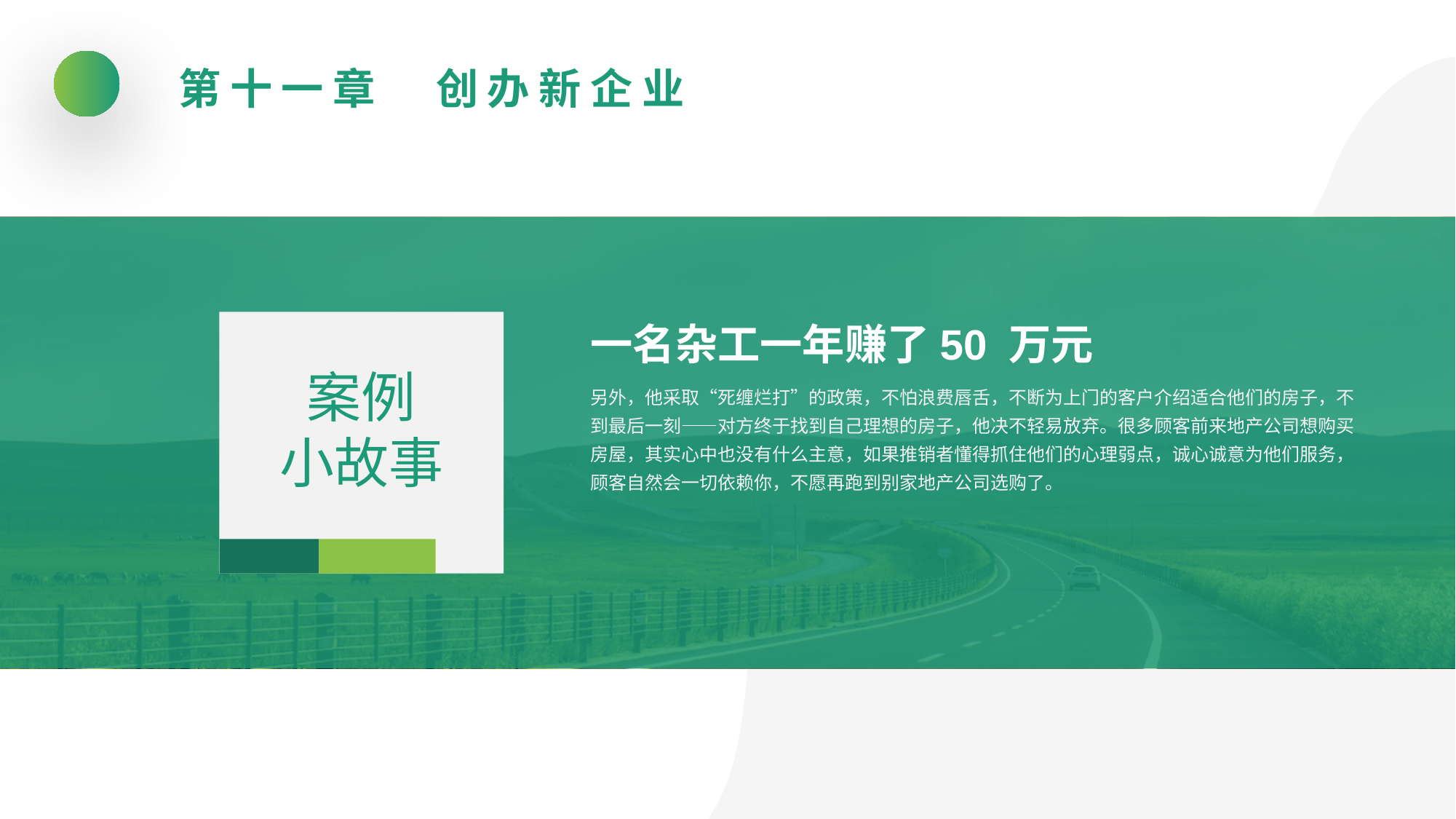

第十一章　创办新企业

一名杂工一年赚了50 万元

案例
小故事

另外，他采取“死缠烂打”的政策，不怕浪费唇舌，不断为上门的客户介绍适合他们的房子，不到最后一刻——对方终于找到自己理想的房子，他决不轻易放弃。很多顾客前来地产公司想购买房屋，其实心中也没有什么主意，如果推销者懂得抓住他们的心理弱点，诚心诚意为他们服务，顾客自然会一切依赖你，不愿再跑到别家地产公司选购了。